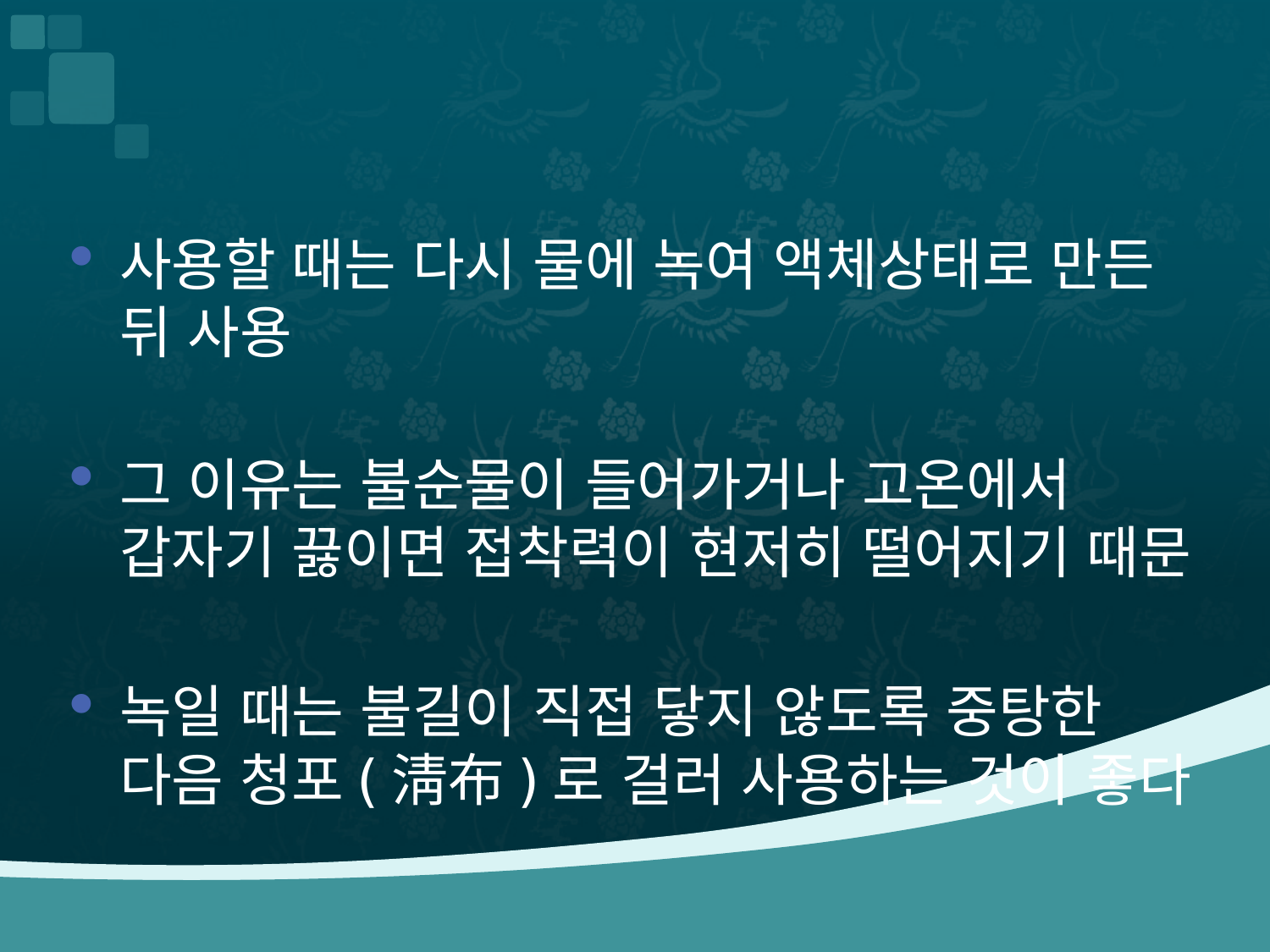

#
사용할 때는 다시 물에 녹여 액체상태로 만든 뒤 사용

그 이유는 불순물이 들어가거나 고온에서 갑자기 끓이면 접착력이 현저히 떨어지기 때문

녹일 때는 불길이 직접 닿지 않도록 중탕한 다음 청포(淸布)로 걸러 사용하는 것이 좋다